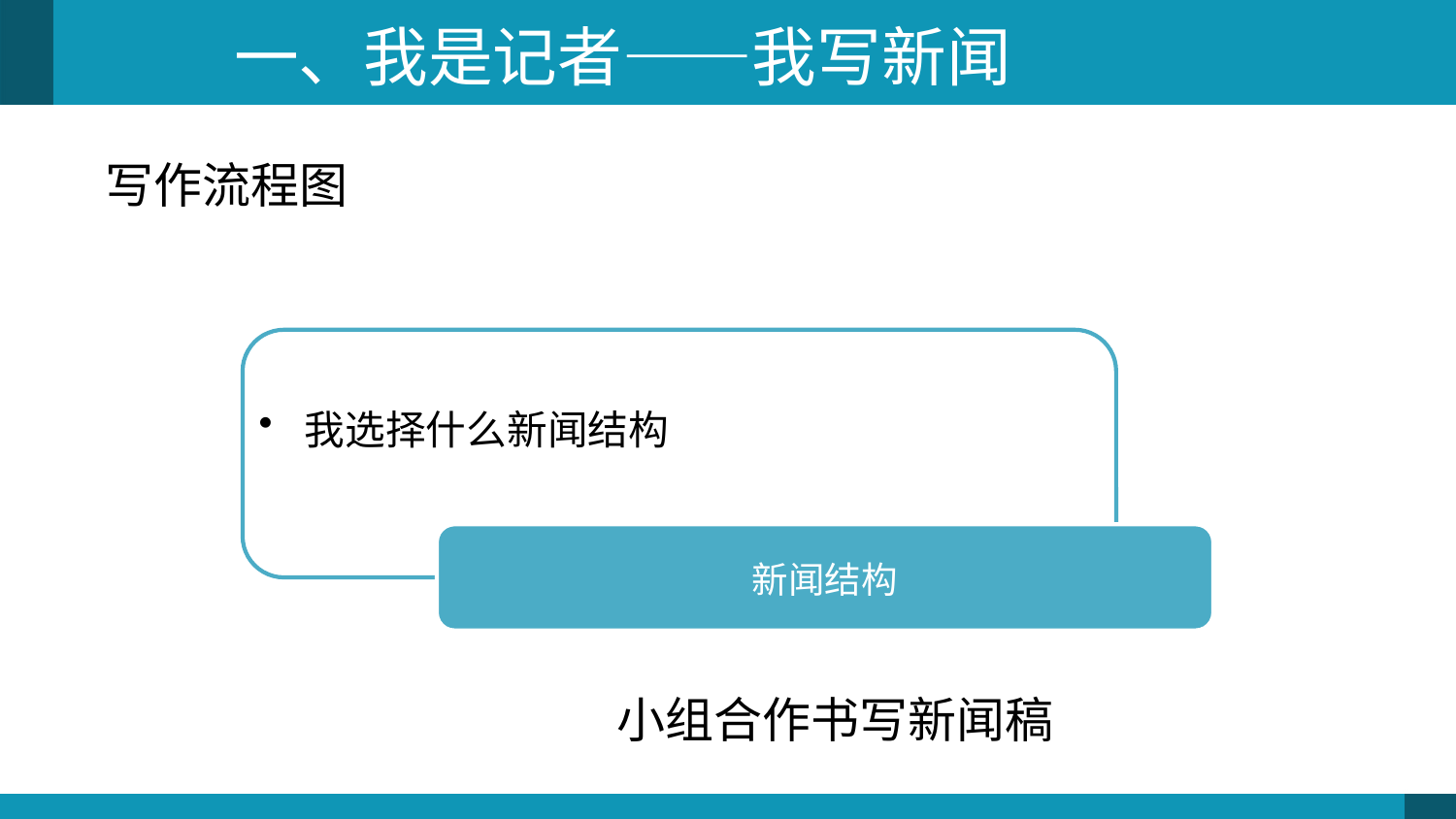

一、我是记者——我写新闻
新闻结构
我选择什么新闻结构
写作流程图
小组合作书写新闻稿